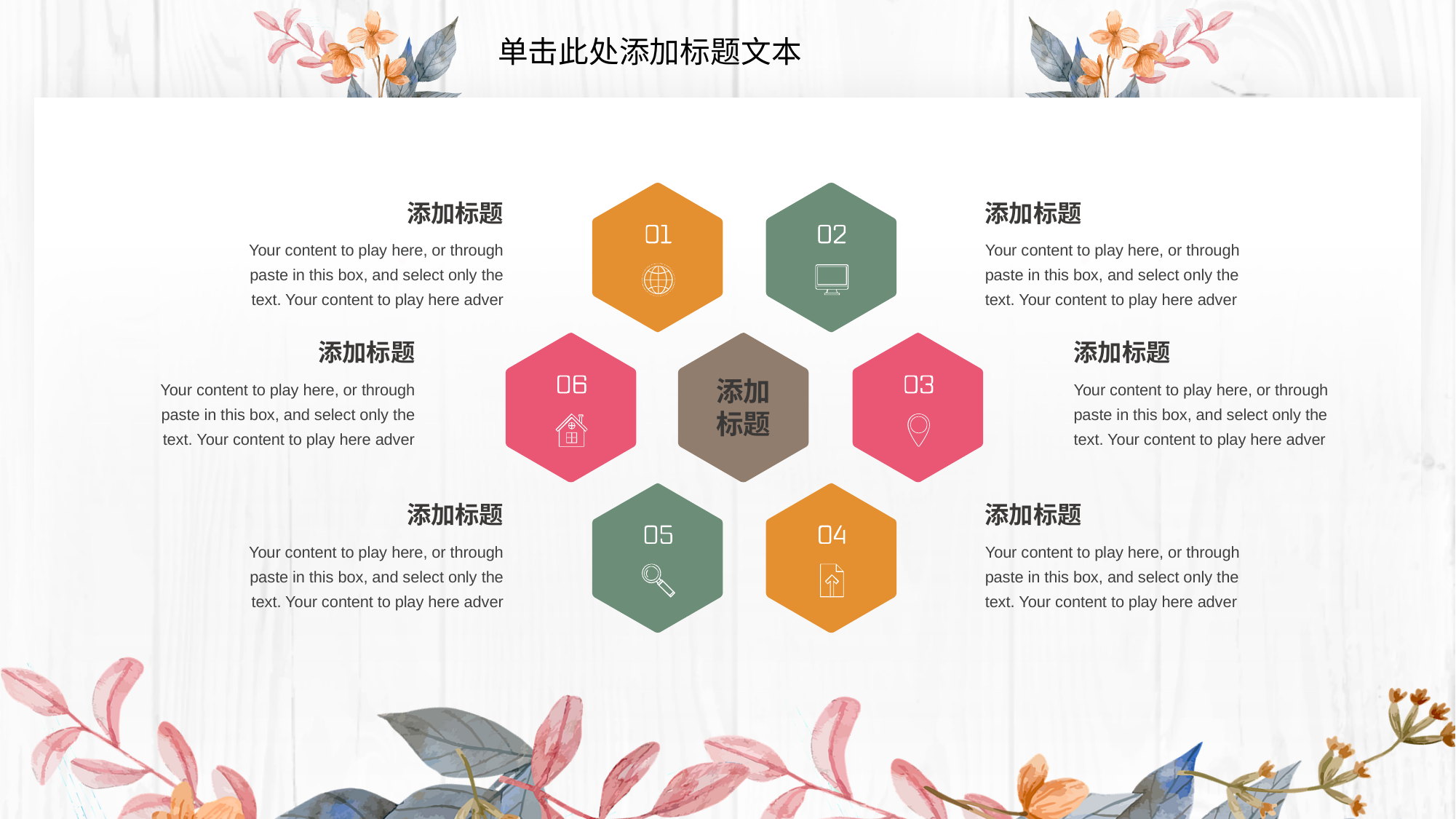

单击此处添加标题文本

添加标题
添加标题

Your content to play here, or through paste in this box, and select only the text. Your content to play here adver
Your content to play here, or through paste in this box, and select only the text. Your content to play here adver

添加标题
添加标题

Your content to play here, or through paste in this box, and select only the text. Your content to play here adver
添加
标题
Your content to play here, or through paste in this box, and select only the text. Your content to play here adver

添加标题
添加标题

Your content to play here, or through paste in this box, and select only the text. Your content to play here adver
Your content to play here, or through paste in this box, and select only the text. Your content to play here adver